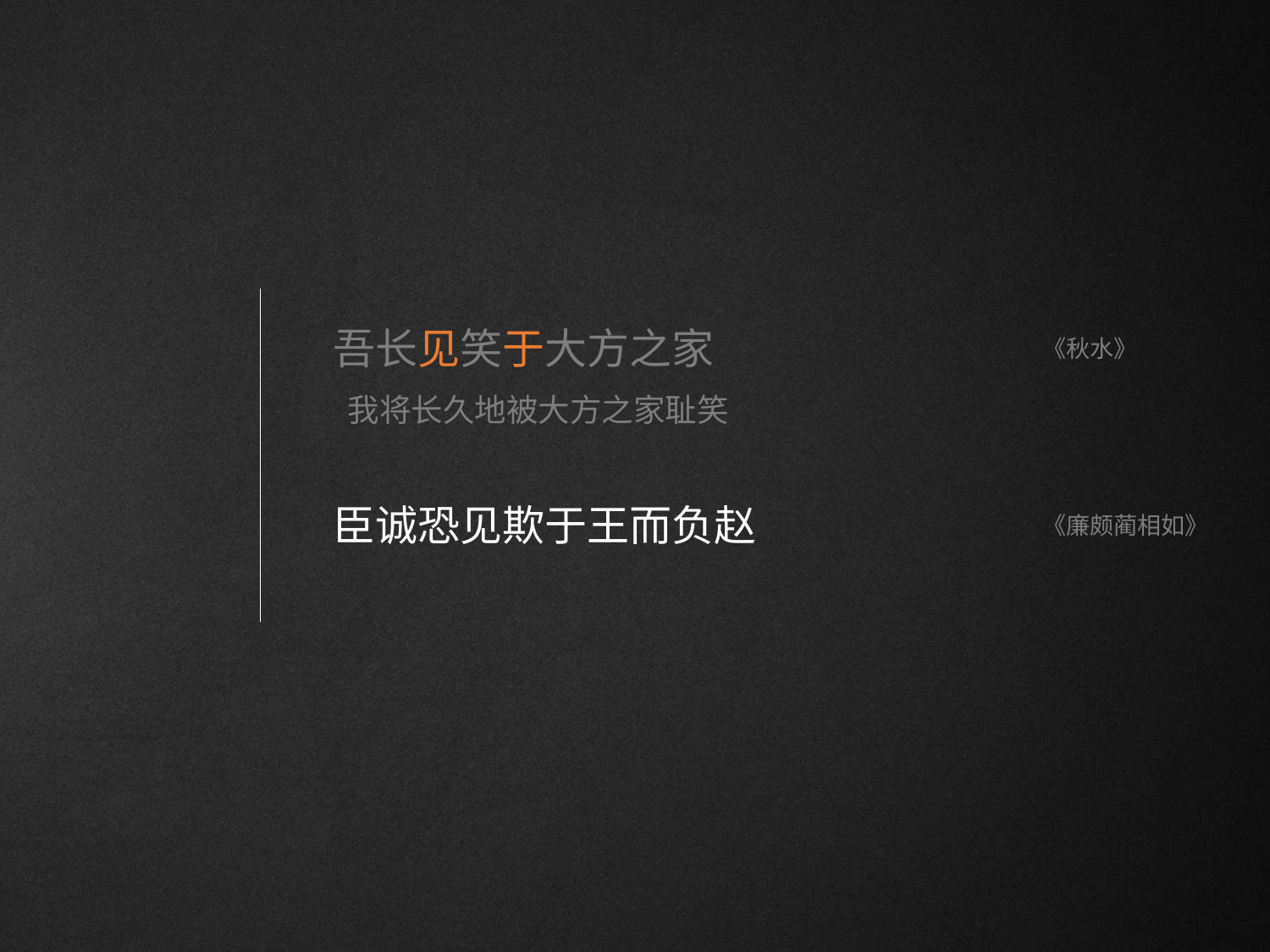

# 吾长见笑于大方之家
《秋水》
我将长久地被大方之家耻笑
臣诚恐见欺于王而负赵
《廉颇蔺相如》